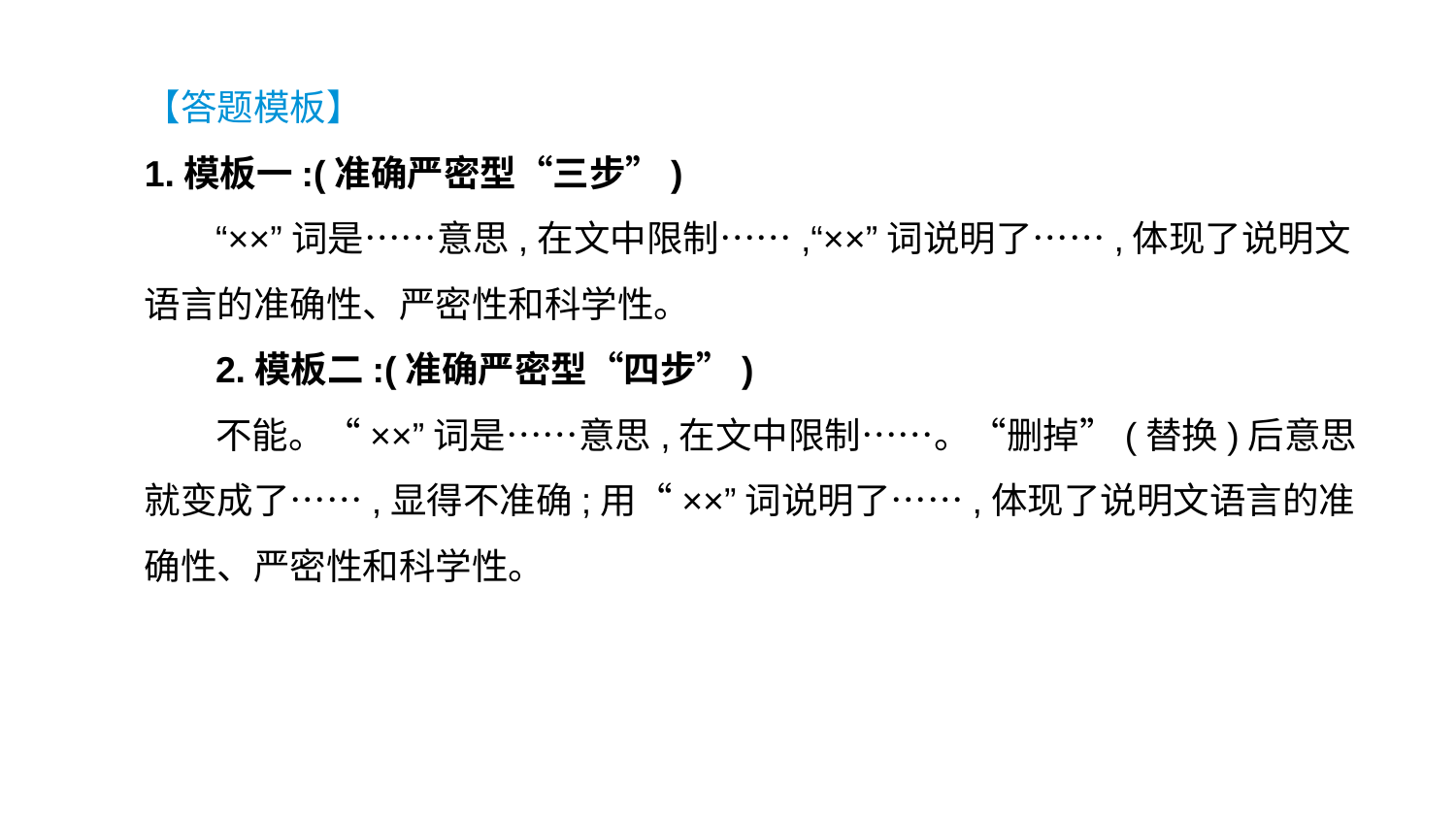

【答题模板】
1.模板一:(准确严密型“三步”)
“××”词是……意思,在文中限制……,“××”词说明了……,体现了说明文语言的准确性、严密性和科学性。
2.模板二:(准确严密型“四步”)
不能。“××”词是……意思,在文中限制……。“删掉”(替换)后意思就变成了……,显得不准确;用“××”词说明了……,体现了说明文语言的准确性、严密性和科学性。